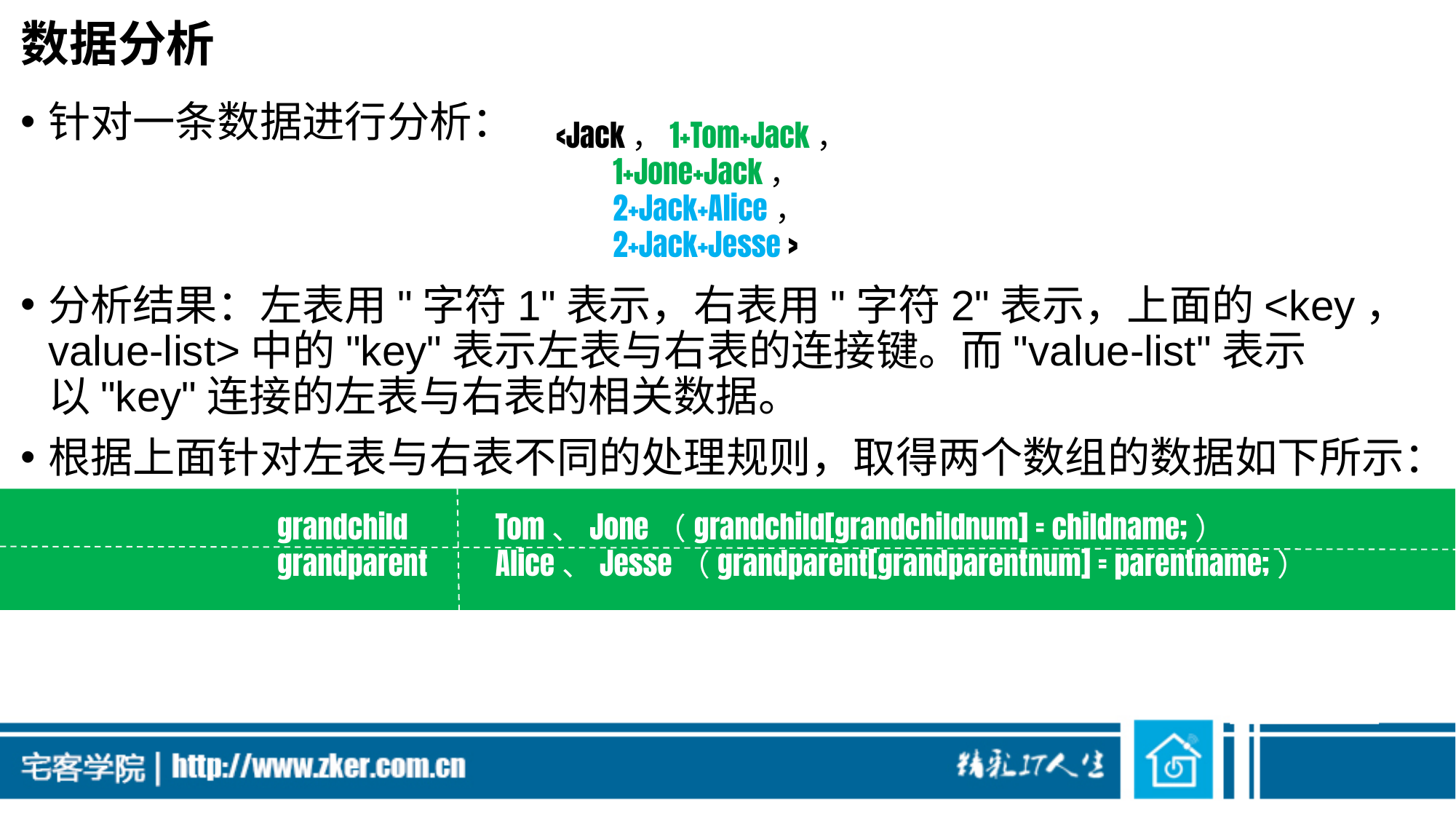

# 数据分析
针对一条数据进行分析：

分析结果：左表用"字符1"表示，右表用"字符2"表示，上面的<key，value-list>中的"key"表示左表与右表的连接键。而"value-list"表示以"key"连接的左表与右表的相关数据。
根据上面针对左表与右表不同的处理规则，取得两个数组的数据如下所示：
<Jack，1+Tom+Jack，
        1+Jone+Jack，
        2+Jack+Alice，
        2+Jack+Jesse >

grandchild	Tom、Jone（grandchild[grandchildnum] = childname;）
grandparent	Alice、Jesse（grandparent[grandparentnum] = parentname;）